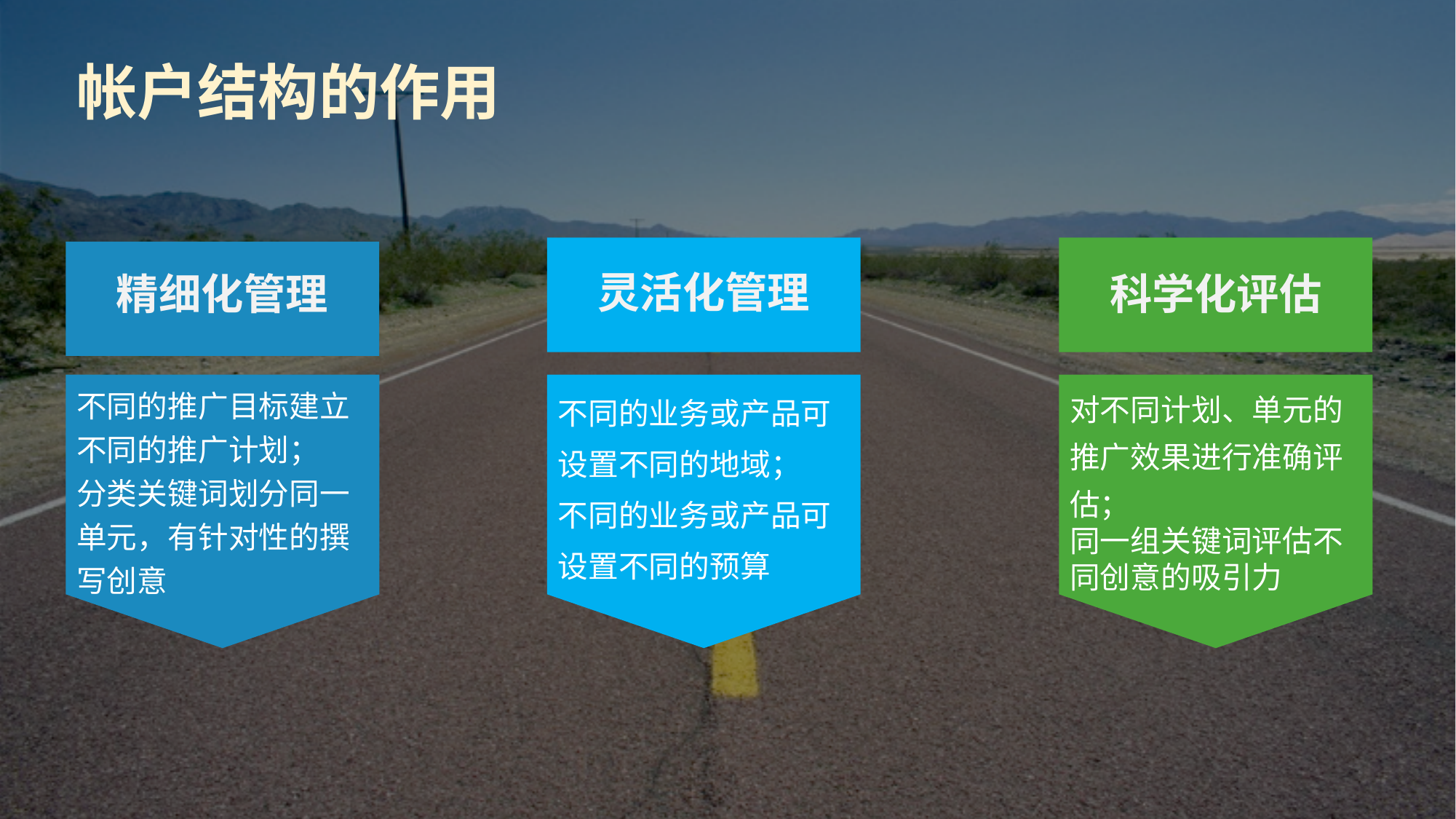

帐户结构的作用

灵活化管理
精细化管理
科学化评估

不同的业务或产品可设置不同的地域；
不同的业务或产品可设置不同的预算
对不同计划、单元的推广效果进行准确评估；
同一组关键词评估不同创意的吸引力
不同的推广目标建立不同的推广计划；
分类关键词划分同一单元，有针对性的撰写创意